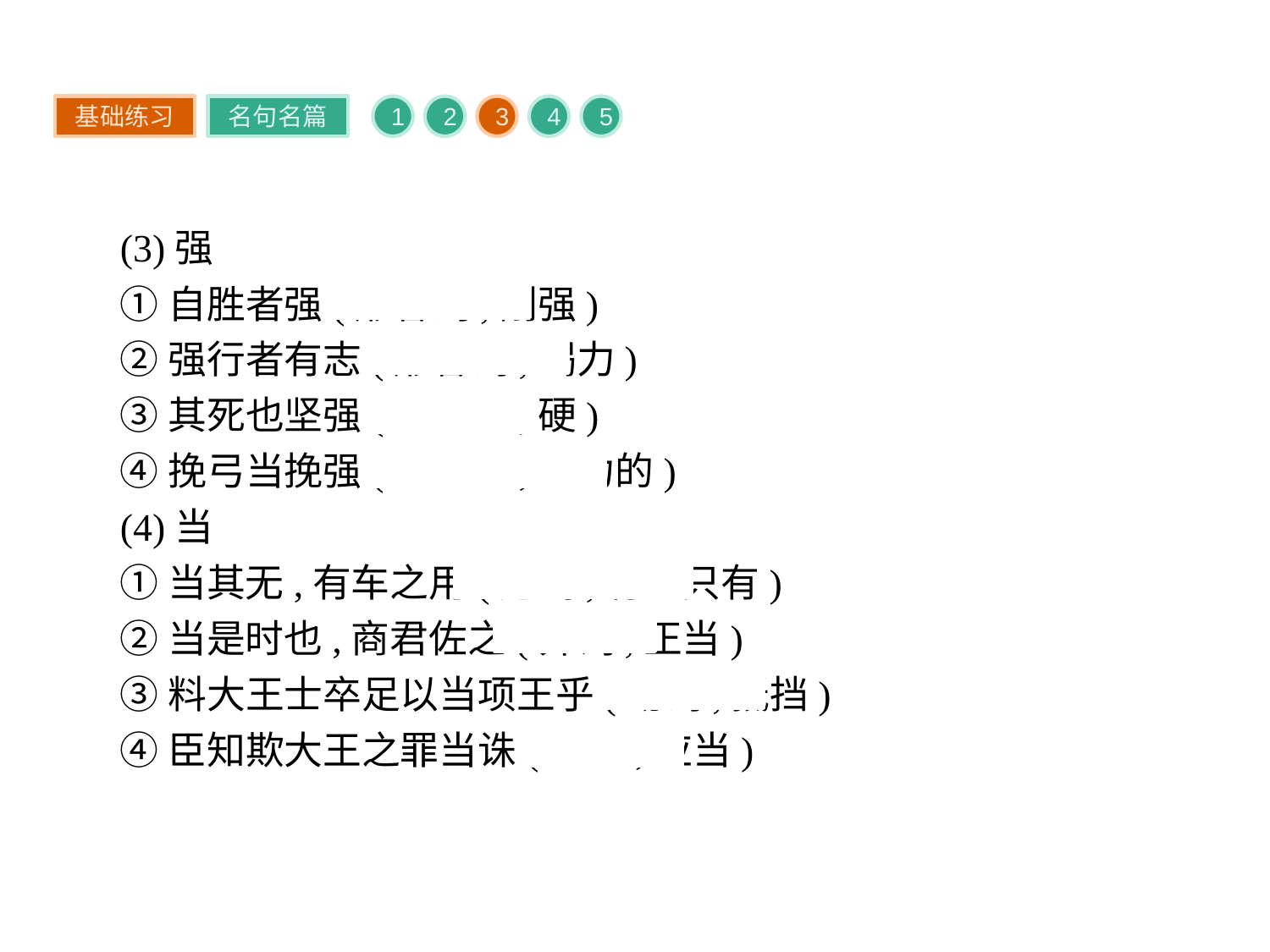

基础练习
名句名篇
1
2
3
4
5
(3)强
①自胜者强(形容词,刚强)
②强行者有志(形容词,竭力)
③其死也坚强(形容词,硬)
④挽弓当挽强(形容词,有力的)
(4)当
①当其无,有车之用(连词,有、只有)
②当是时也,商君佐之(介词,正当)
③料大王士卒足以当项王乎(动词,抵挡)
④臣知欺大王之罪当诛(副词,应当)